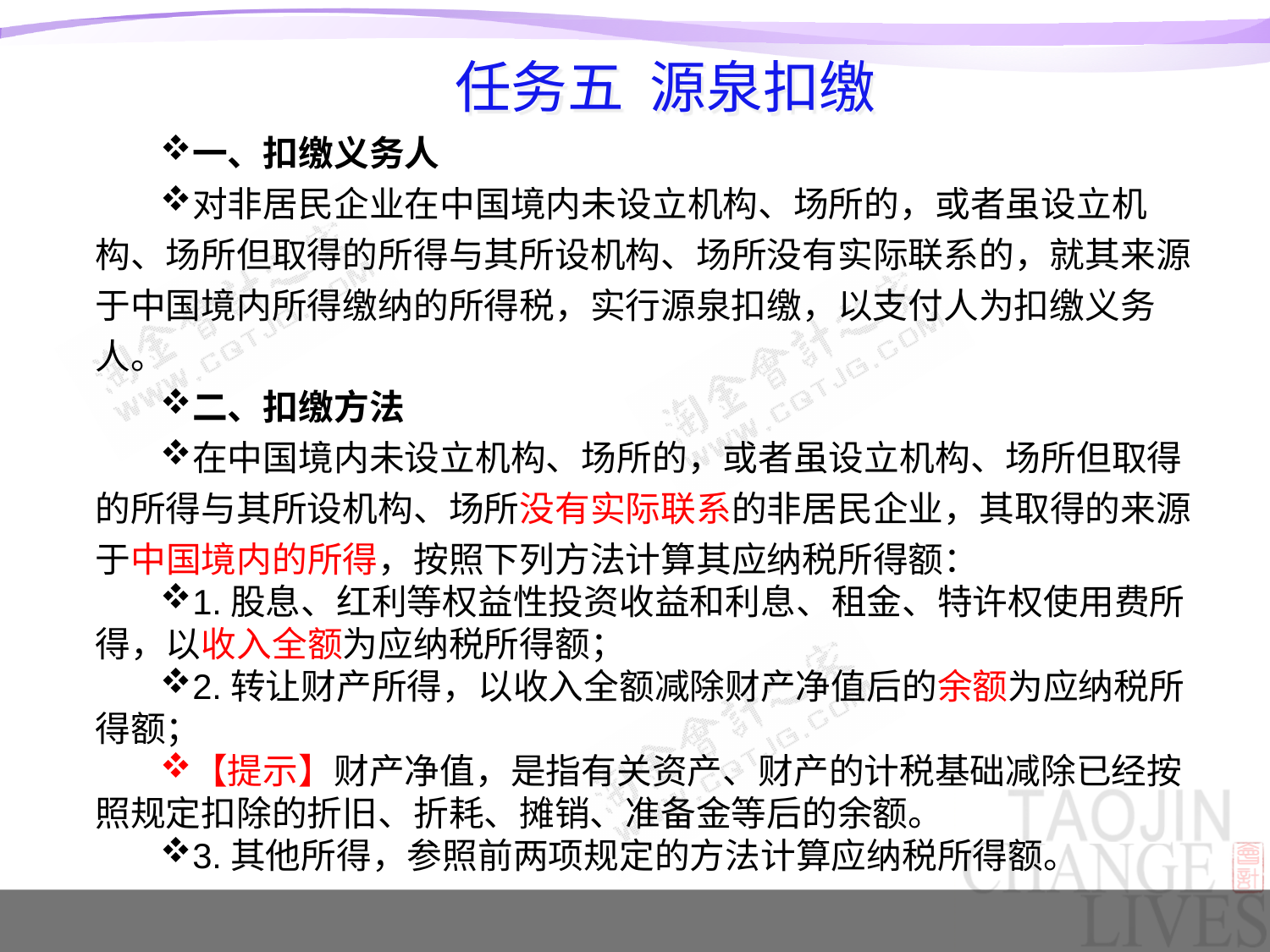

# 任务五  源泉扣缴
一、扣缴义务人
对非居民企业在中国境内未设立机构、场所的，或者虽设立机构、场所但取得的所得与其所设机构、场所没有实际联系的，就其来源于中国境内所得缴纳的所得税，实行源泉扣缴，以支付人为扣缴义务人。
二、扣缴方法
在中国境内未设立机构、场所的，或者虽设立机构、场所但取得的所得与其所设机构、场所没有实际联系的非居民企业，其取得的来源于中国境内的所得，按照下列方法计算其应纳税所得额：
1.股息、红利等权益性投资收益和利息、租金、特许权使用费所得，以收入全额为应纳税所得额；
2.转让财产所得，以收入全额减除财产净值后的余额为应纳税所得额；
【提示】财产净值，是指有关资产、财产的计税基础减除已经按照规定扣除的折旧、折耗、摊销、准备金等后的余额。
3.其他所得，参照前两项规定的方法计算应纳税所得额。